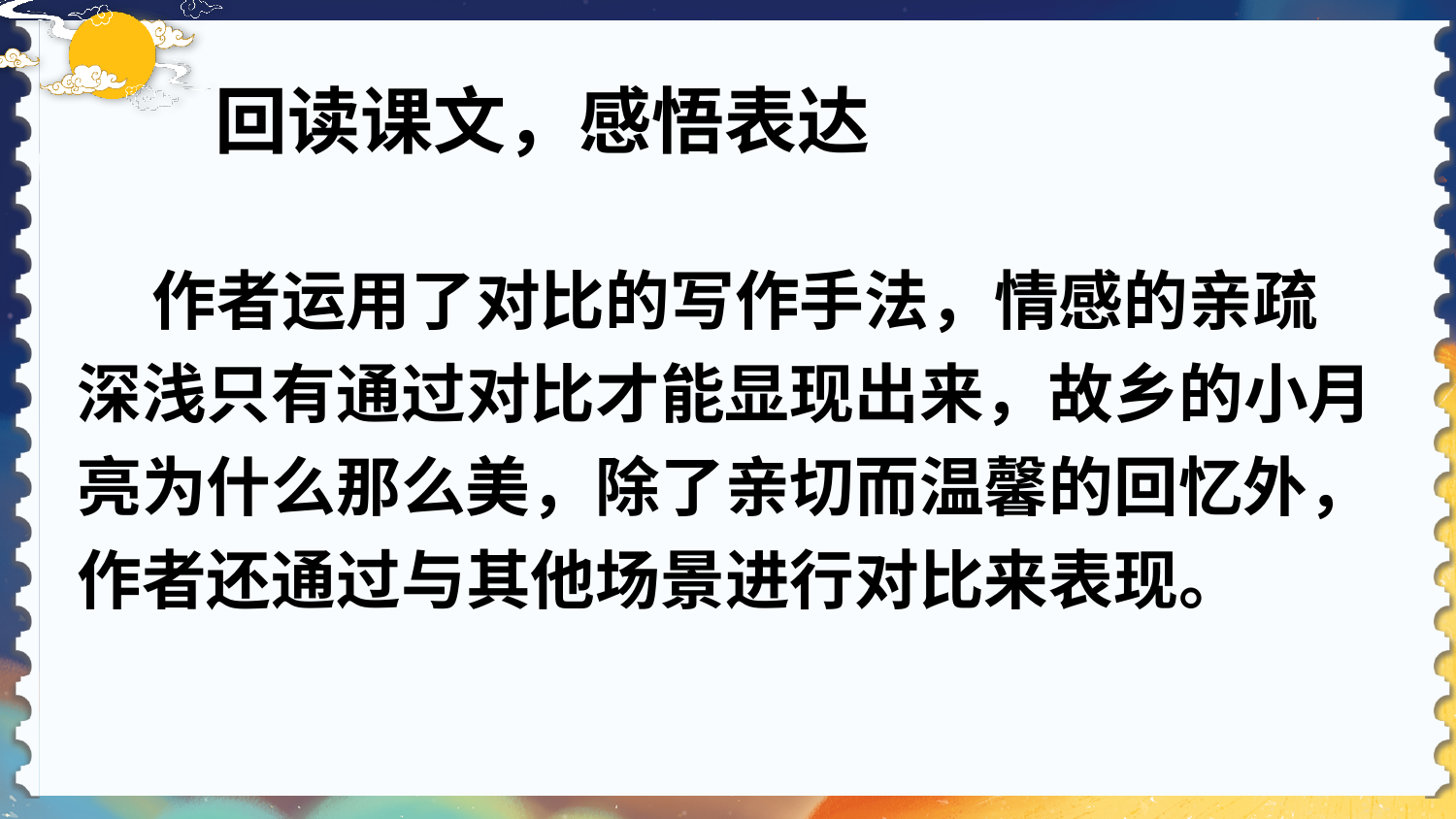

回读课文，感悟表达
    作者运用了对比的写作手法，情感的亲疏深浅只有通过对比才能显现出来，故乡的小月亮为什么那么美，除了亲切而温馨的回忆外，作者还通过与其他场景进行对比来表现。